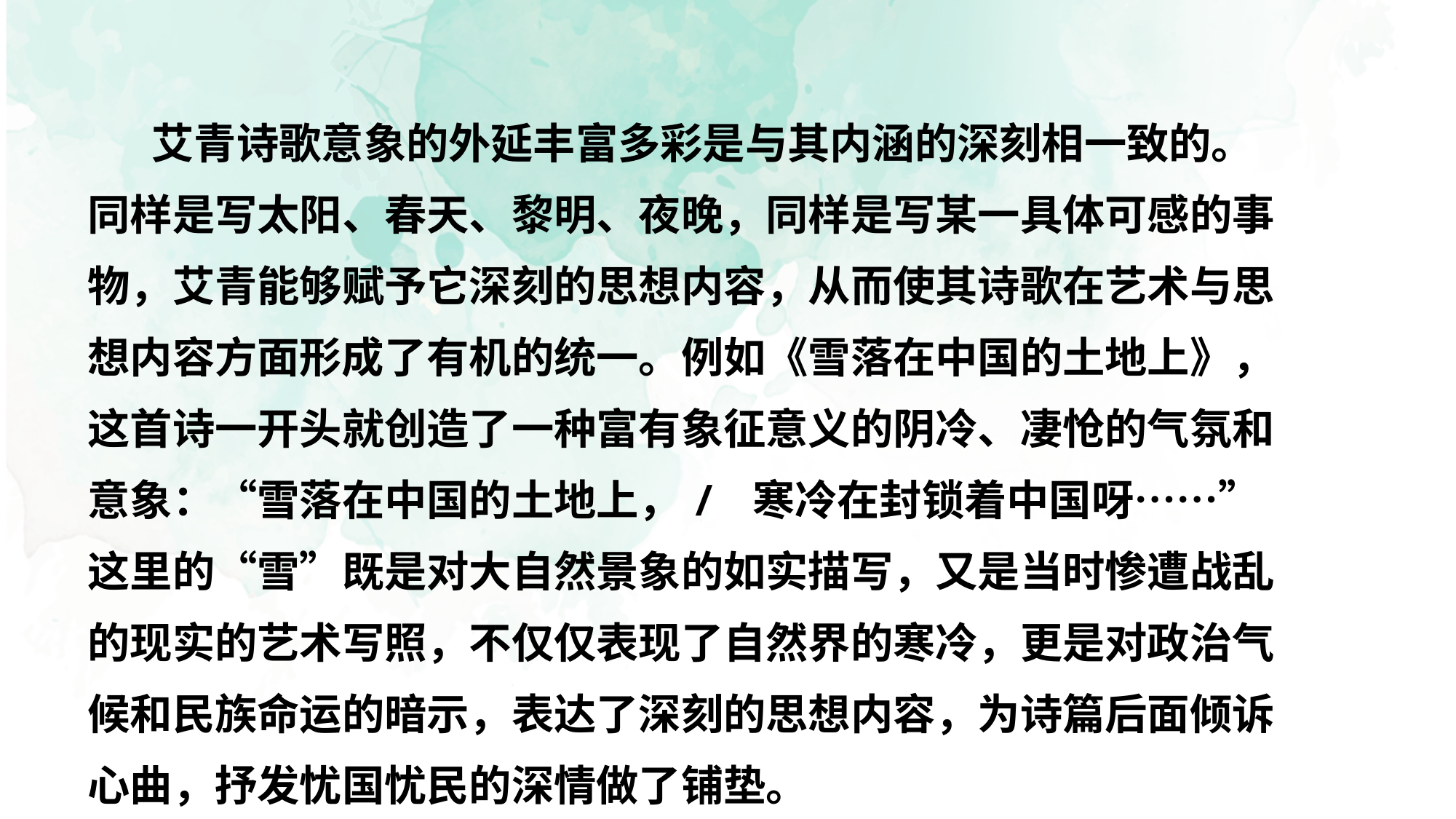

艾青诗歌意象的外延丰富多彩是与其内涵的深刻相一致的。同样是写太阳、春天、黎明、夜晚，同样是写某一具体可感的事物，艾青能够赋予它深刻的思想内容，从而使其诗歌在艺术与思想内容方面形成了有机的统一。例如《雪落在中国的土地上》，这首诗一开头就创造了一种富有象征意义的阴冷、凄怆的气氛和意象：“雪落在中国的土地上，/ 寒冷在封锁着中国呀……”这里的“雪”既是对大自然景象的如实描写，又是当时惨遭战乱的现实的艺术写照，不仅仅表现了自然界的寒冷，更是对政治气候和民族命运的暗示，表达了深刻的思想内容，为诗篇后面倾诉心曲，抒发忧国忧民的深情做了铺垫。